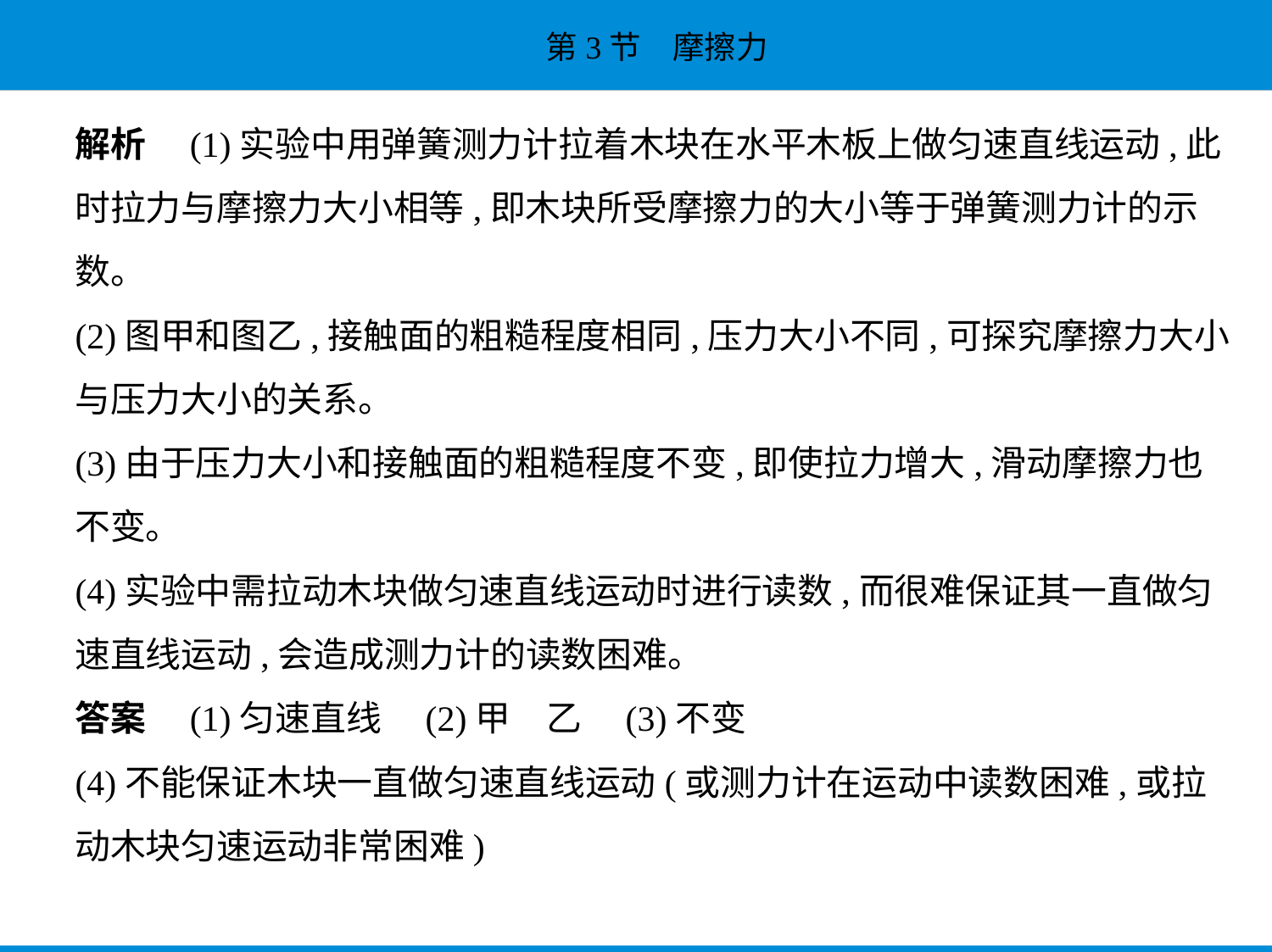

解析　(1)实验中用弹簧测力计拉着木块在水平木板上做匀速直线运动,此
时拉力与摩擦力大小相等,即木块所受摩擦力的大小等于弹簧测力计的示
数。
(2)图甲和图乙,接触面的粗糙程度相同,压力大小不同,可探究摩擦力大小
与压力大小的关系。
(3)由于压力大小和接触面的粗糙程度不变,即使拉力增大,滑动摩擦力也
不变。
(4)实验中需拉动木块做匀速直线运动时进行读数,而很难保证其一直做匀
速直线运动,会造成测力计的读数困难。
答案　(1)匀速直线　(2)甲　乙　(3)不变
(4)不能保证木块一直做匀速直线运动(或测力计在运动中读数困难,或拉
动木块匀速运动非常困难)